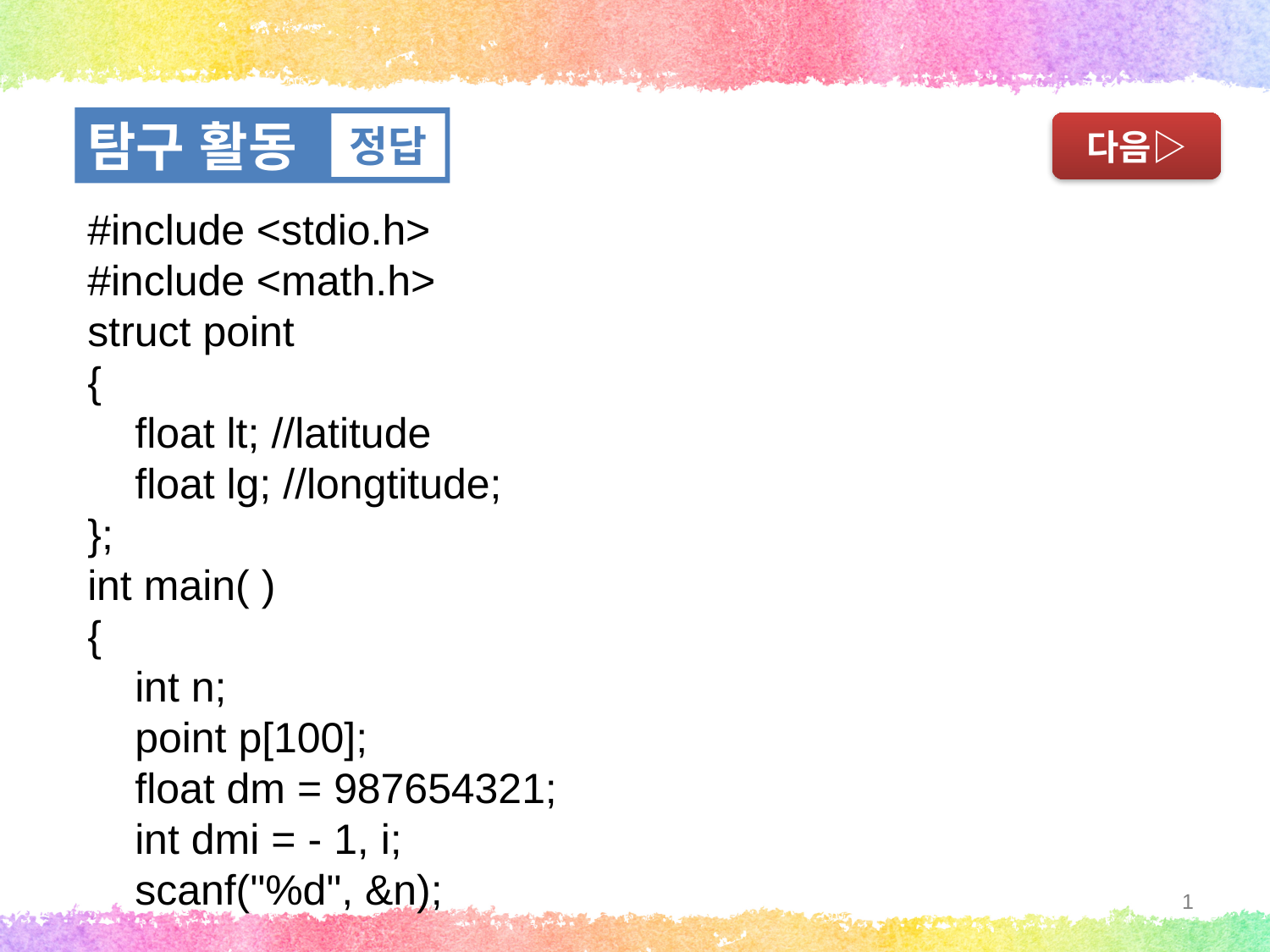

탐구 활동
정답
다음▷

#include <stdio.h>
#include <math.h>
struct point
{
    float lt; //latitude
    float lg; //longtitude;
};
int main( )
{
    int n;
    point p[100];
    float dm = 987654321;
    int dmi = - 1, i;
    scanf("%d", &n);
1